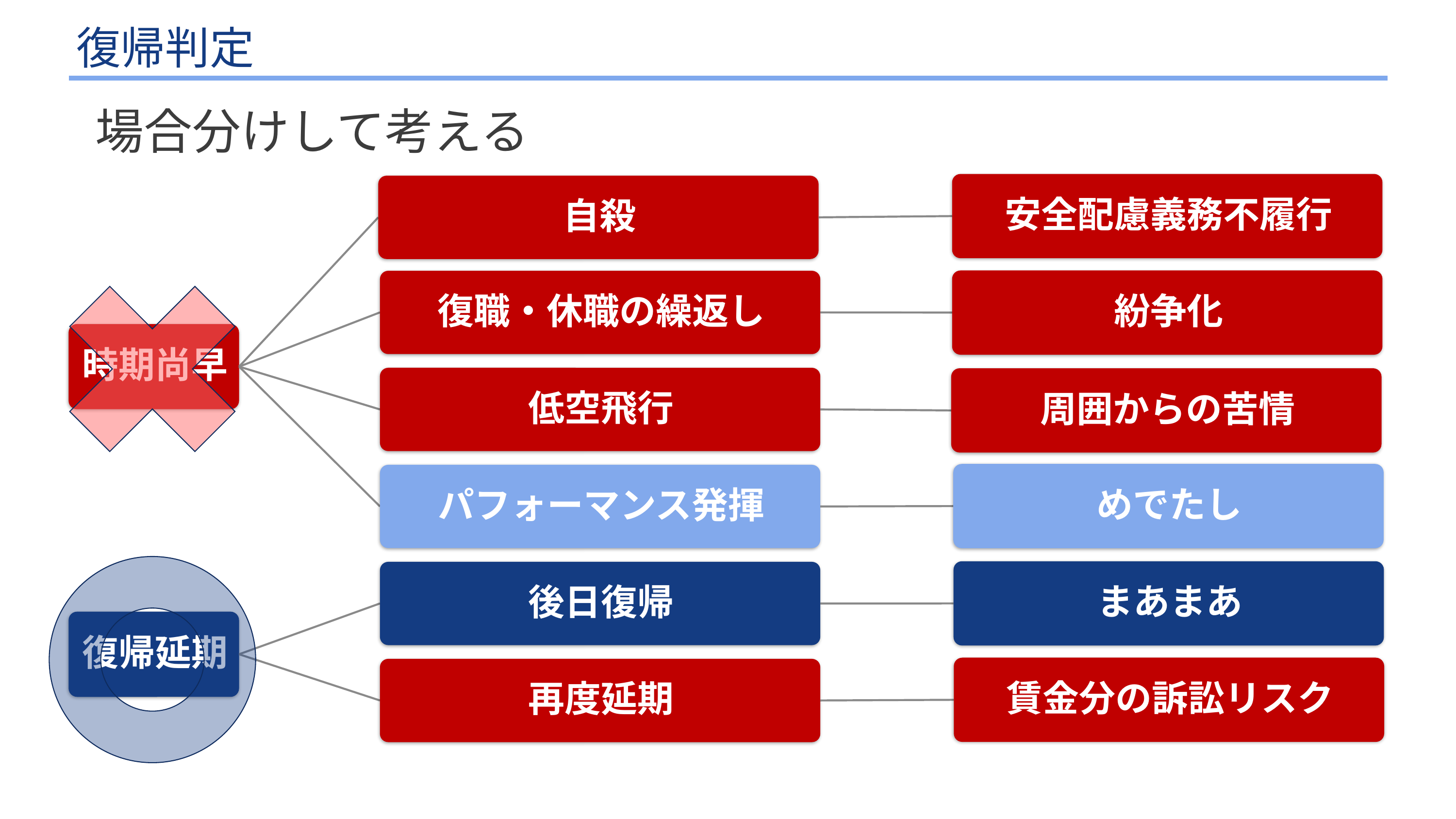

# 復帰判定
場合分けして考える
時期尚早

自殺

安全配慮義務不履行

復職・休職の繰返し

紛争化

低空飛行

周囲からの苦情

パフォーマンス発揮

めでたし
復帰延期

後日復帰

まあまあ

再度延期

賃金分の訴訟リスク